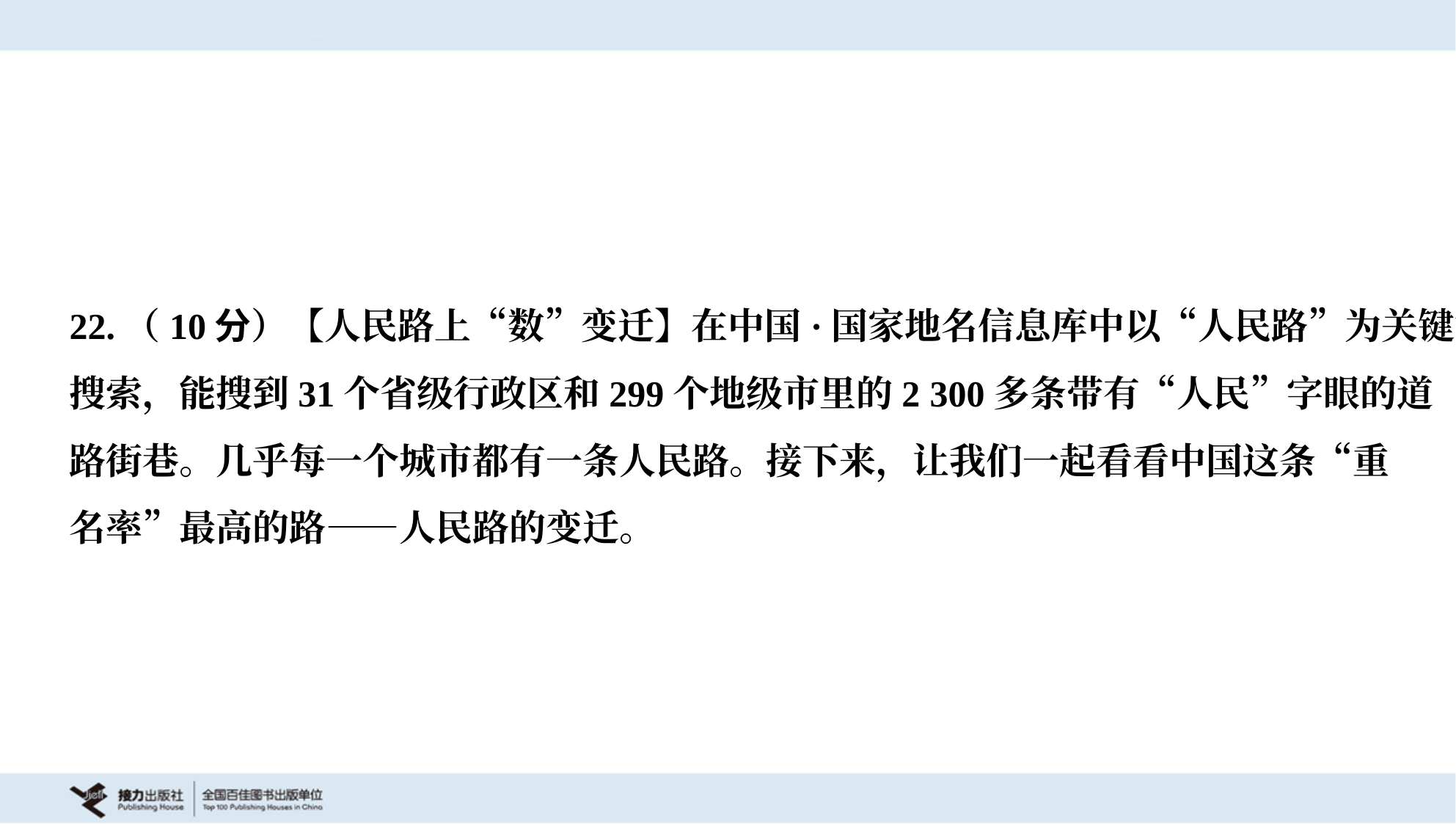

22.（10分）【人民路上“数”变迁】在中国·国家地名信息库中以“人民路”为关键词
搜索，能搜到31个省级行政区和299个地级市里的2 300多条带有“人民”字眼的道
路街巷。几乎每一个城市都有一条人民路。接下来，让我们一起看看中国这条“重
名率”最高的路——人民路的变迁。